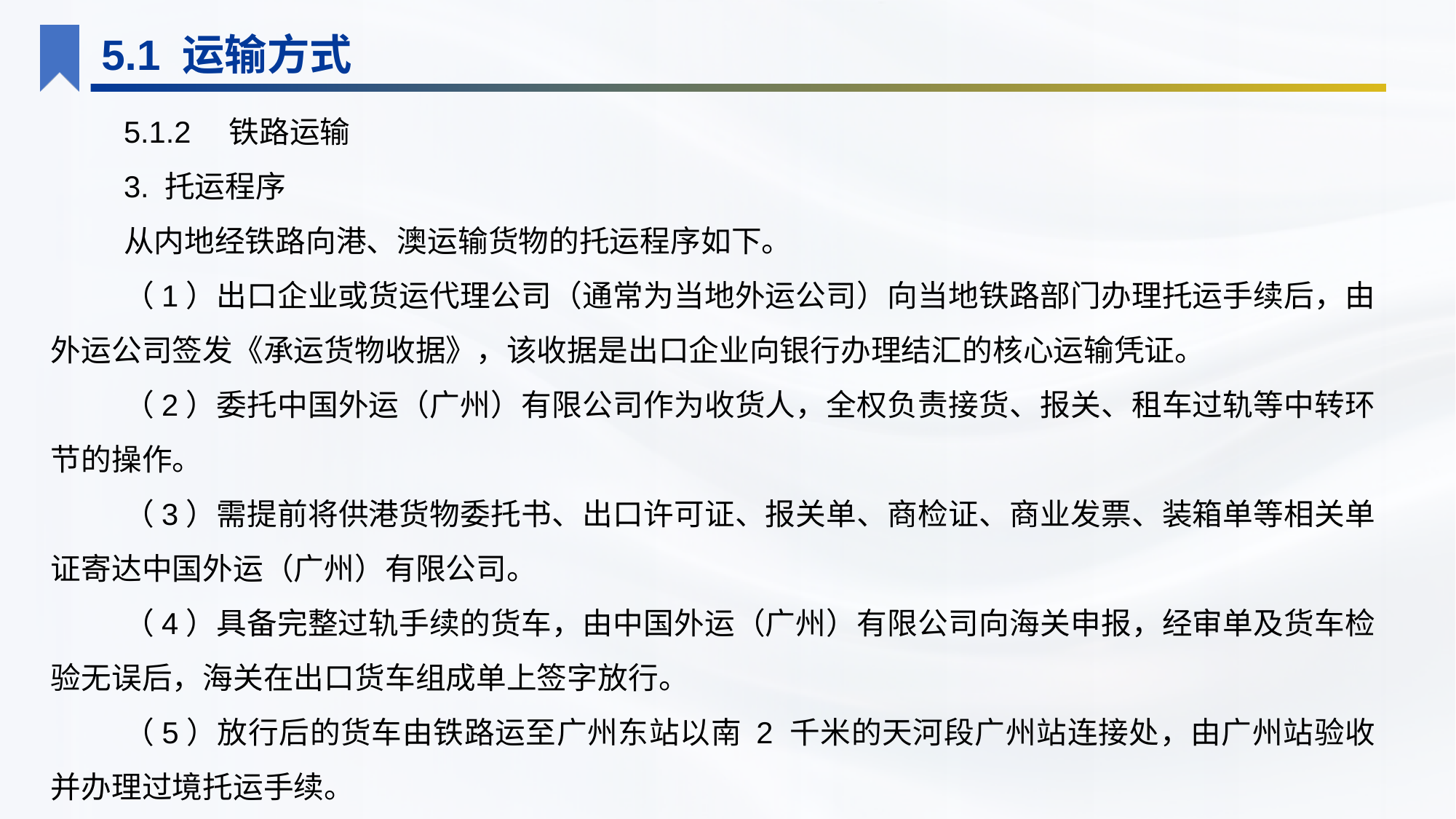

5.1 运输方式
5.1.2　铁路运输
3. 托运程序
从内地经铁路向港、澳运输货物的托运程序如下。
（1）出口企业或货运代理公司（通常为当地外运公司）向当地铁路部门办理托运手续后，由外运公司签发《承运货物收据》，该收据是出口企业向银行办理结汇的核心运输凭证。
（2）委托中国外运（广州）有限公司作为收货人，全权负责接货、报关、租车过轨等中转环节的操作。
（3）需提前将供港货物委托书、出口许可证、报关单、商检证、商业发票、装箱单等相关单证寄达中国外运（广州）有限公司。
（4）具备完整过轨手续的货车，由中国外运（广州）有限公司向海关申报，经审单及货车检验无误后，海关在出口货车组成单上签字放行。
（5）放行后的货车由铁路运至广州东站以南 2 千米的天河段广州站连接处，由广州站验收并办理过境托运手续。